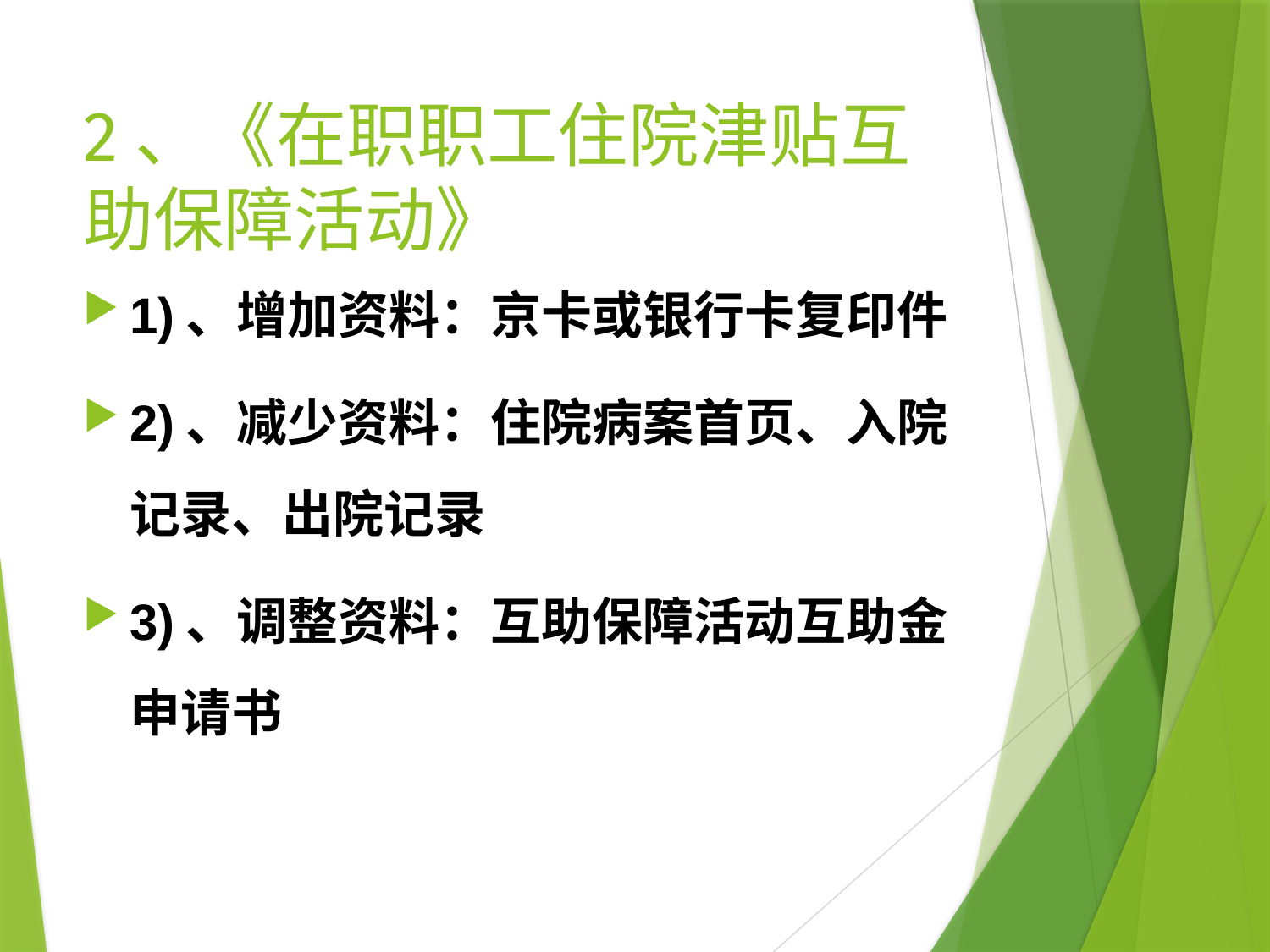

# 2、《在职职工住院津贴互助保障活动》
1)、增加资料：京卡或银行卡复印件
2)、减少资料：住院病案首页、入院记录、出院记录
3)、调整资料：互助保障活动互助金申请书